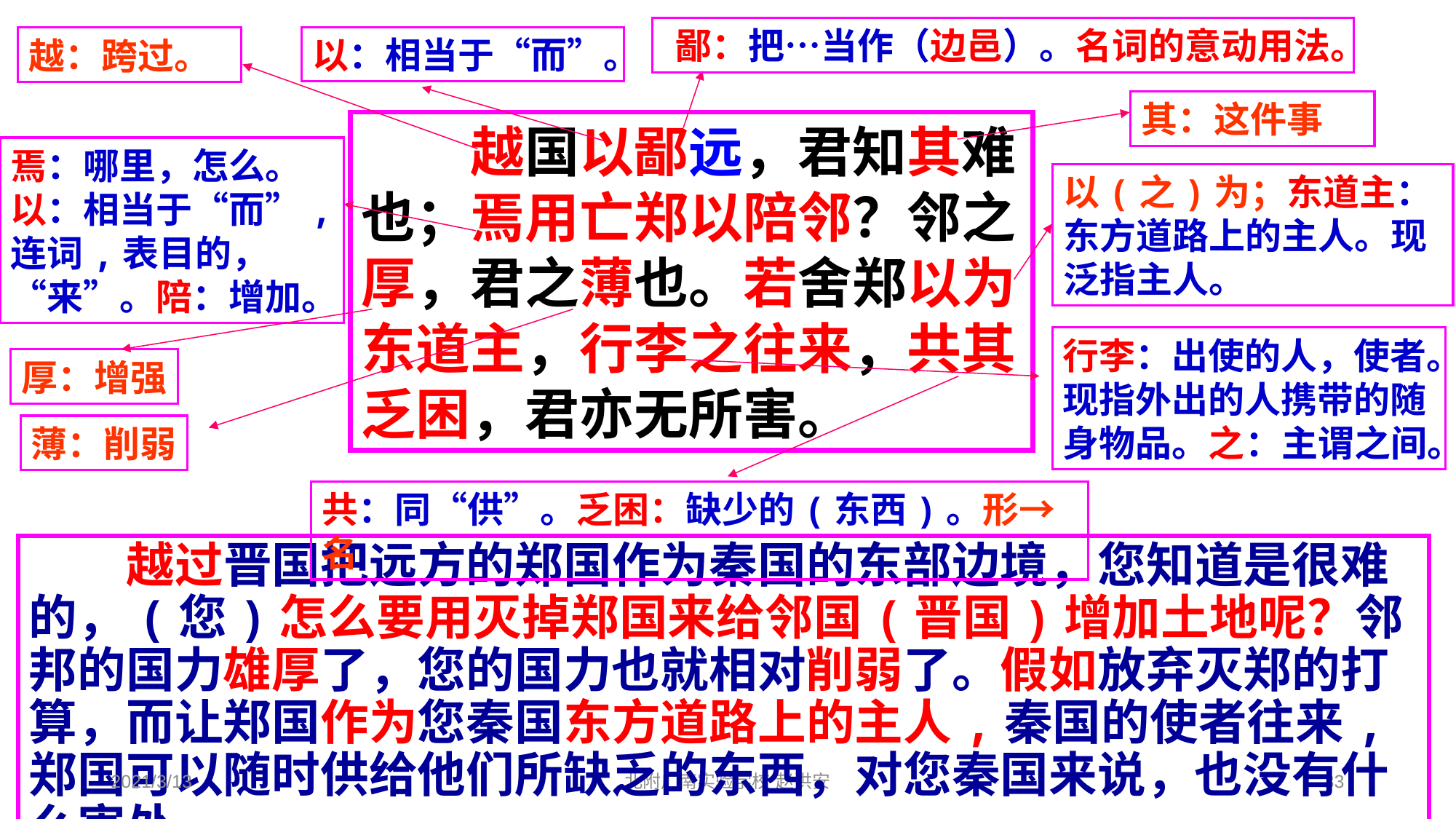

鄙：把…当作（边邑）。名词的意动用法。
以：相当于“而”。
越：跨过。

其：这件事
　　越国以鄙远，君知其难也；焉用亡郑以陪邻？邻之厚，君之薄也。若舍郑以为东道主，行李之往来，共其乏困，君亦无所害。

焉：哪里，怎么。以：相当于“而”,连词,表目的，“来”。陪：增加。
以(之)为；东道主：东方道路上的主人。现泛指主人。

行李：出使的人，使者。现指外出的人携带的随身物品。之：主谓之间。
厚：增强

薄：削弱
共：同“供”。乏困：缺少的(东西)。形→名
　　越过晋国把远方的郑国作为秦国的东部边境，您知道是很难的，(您)怎么要用灭掉郑国来给邻国(晋国)增加土地呢？邻邦的国力雄厚了，您的国力也就相对削弱了。假如放弃灭郑的打算，而让郑国作为您秦国东方道路上的主人,秦国的使者往来,郑国可以随时供给他们所缺乏的东西，对您秦国来说，也没有什么害处。
2021/3/13
北附广南实验学校 赵洪安
33